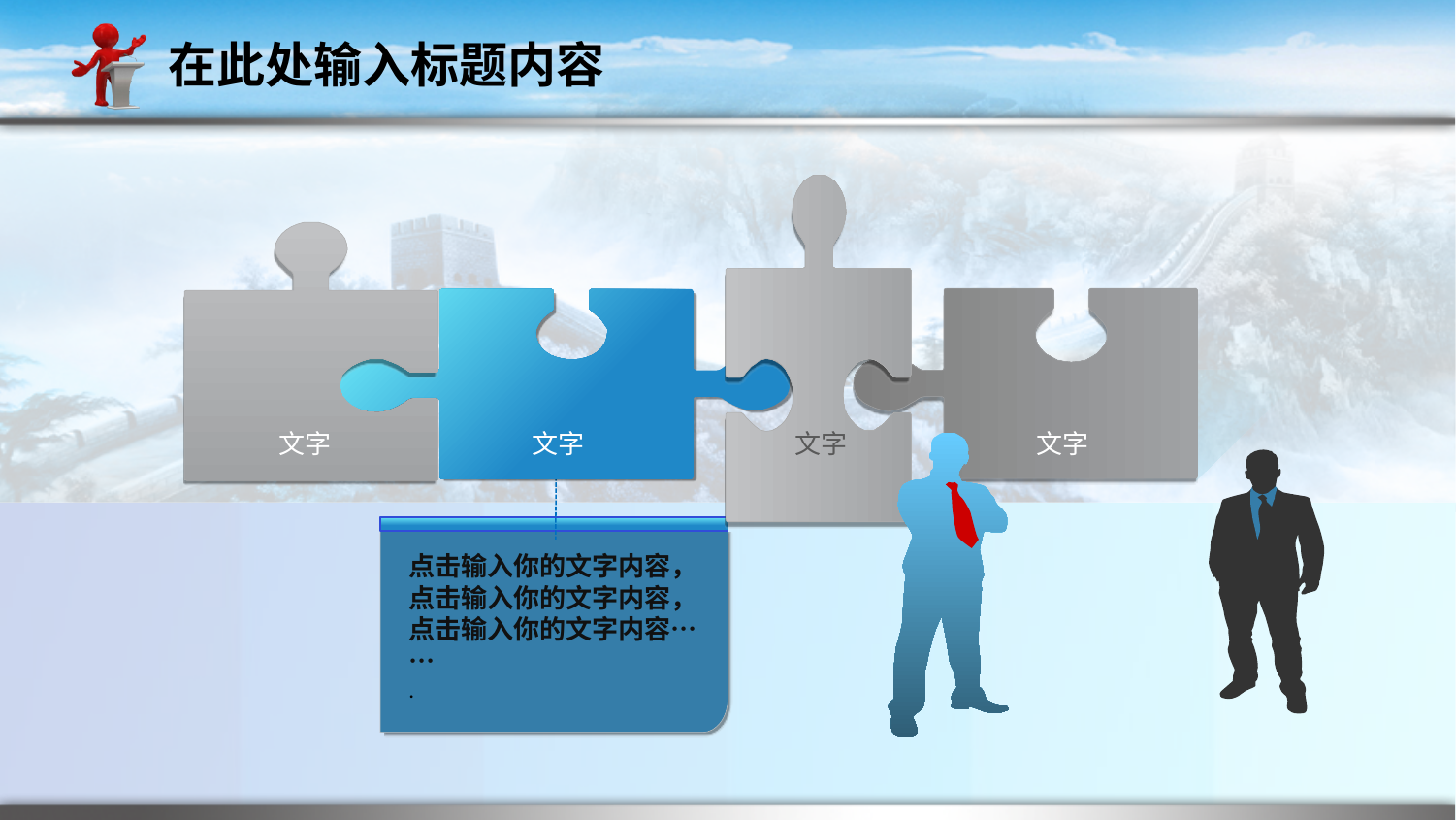

在此处输入标题内容

文字
文字
文字
文字

点击输入你的文字内容，点击输入你的文字内容，点击输入你的文字内容……
.